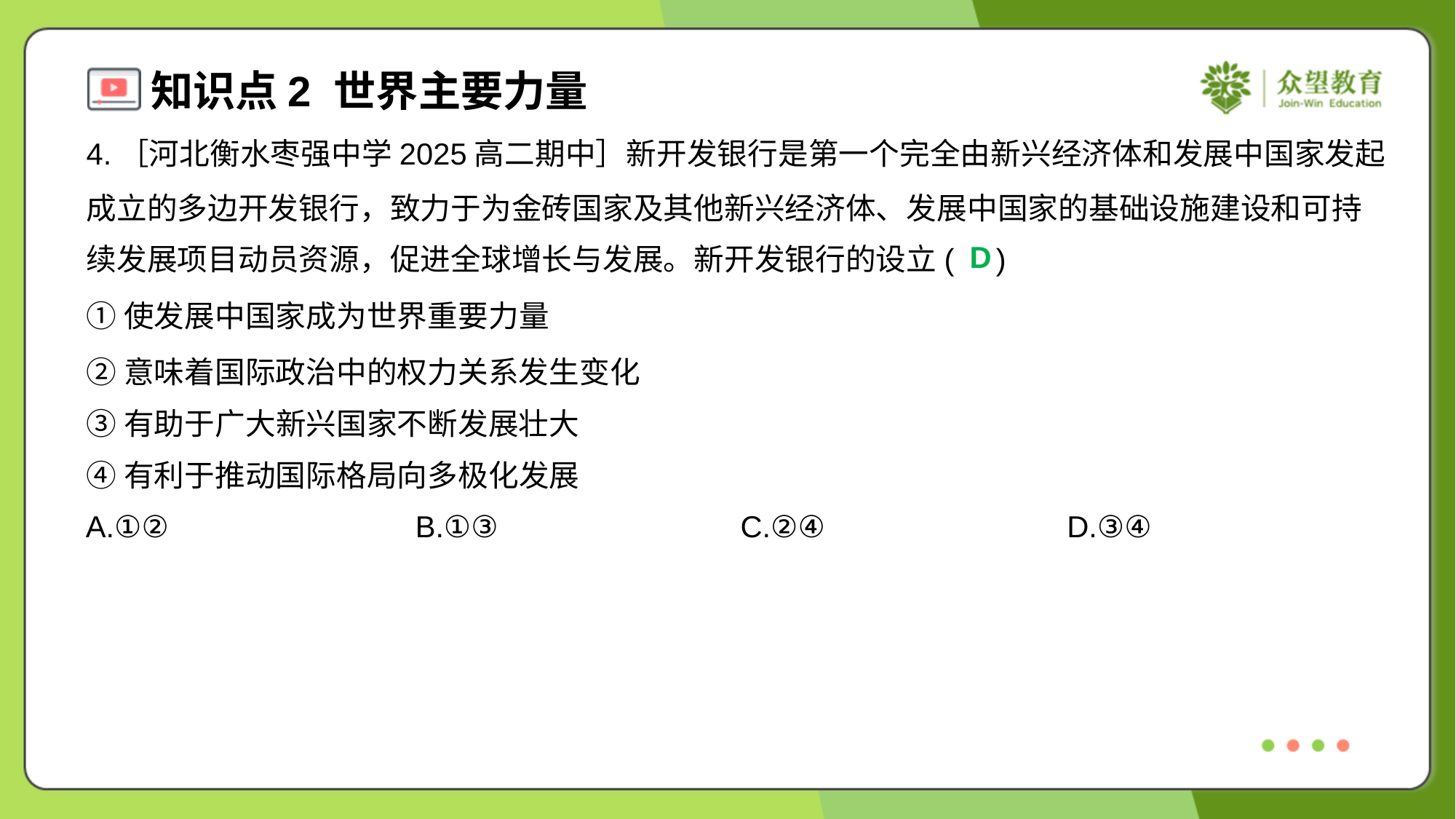

4.［河北衡水枣强中学2025高二期中］新开发银行是第一个完全由新兴经济体和发展中国家发起
成立的多边开发银行，致力于为金砖国家及其他新兴经济体、发展中国家的基础设施建设和可持
续发展项目动员资源，促进全球增长与发展。新开发银行的设立(     )
D
①使发展中国家成为世界重要力量
②意味着国际政治中的权力关系发生变化
③有助于广大新兴国家不断发展壮大
④有利于推动国际格局向多极化发展
A.①②	B.①③	C.②④	D.③④